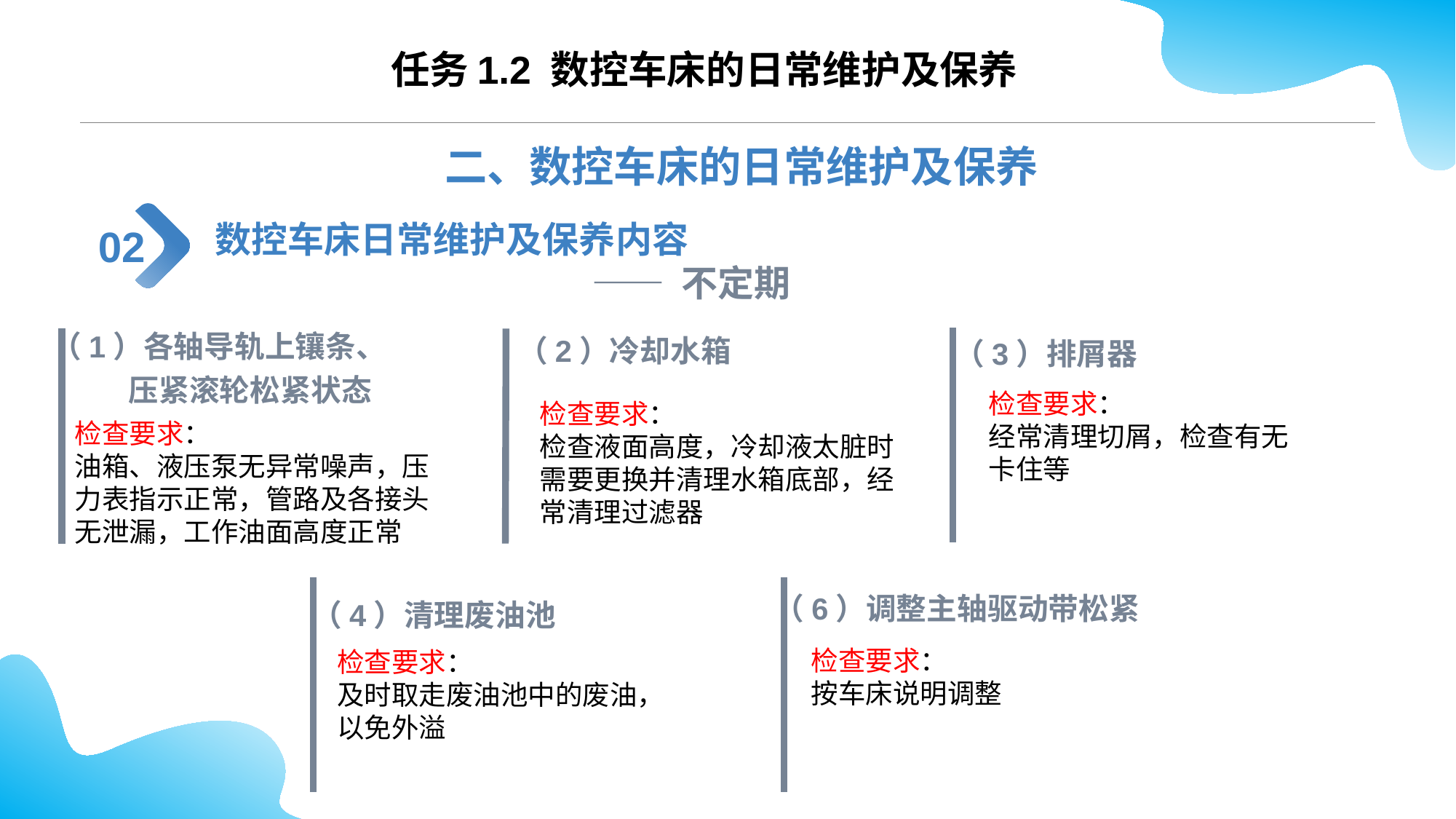

任务1.2 数控车床的日常维护及保养
二、数控车床的日常维护及保养
数控车床日常维护及保养内容
                                              —— 不定期
02

（1）各轴导轨上镶条、
        压紧滚轮松紧状态
（2）冷却水箱
（3）排屑器
检查要求：
经常清理切屑，检查有无卡住等

检查要求：
检查液面高度，冷却液太脏时需要更换并清理水箱底部，经常清理过滤器

检查要求：
油箱、液压泵无异常噪声，压力表指示正常，管路及各接头无泄漏，工作油面高度正常

（6）调整主轴驱动带松紧
（4）清理废油池
检查要求：
按车床说明调整

检查要求：
及时取走废油池中的废油，以免外溢